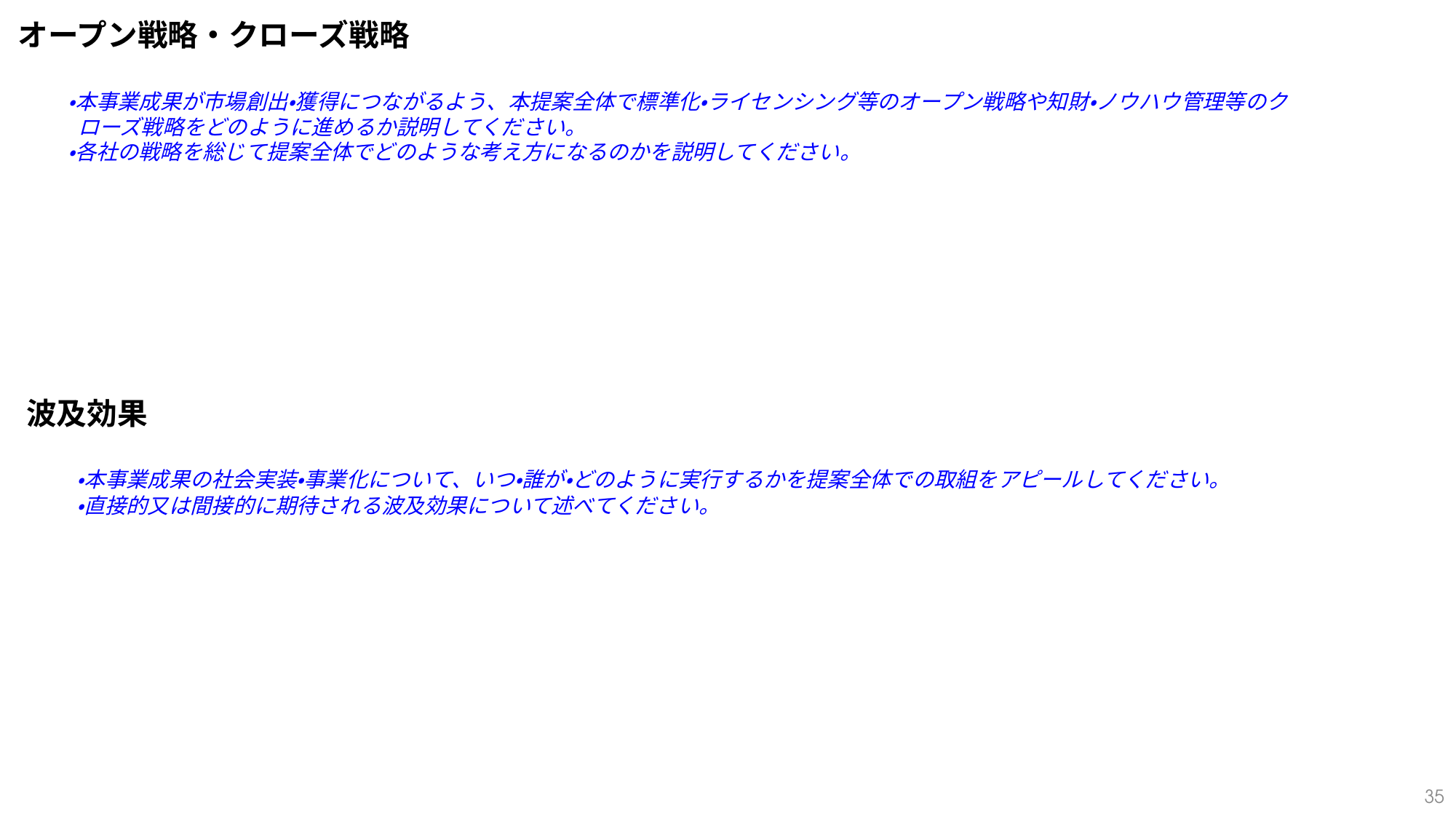

オープン戦略・クローズ戦略
・本事業成果が市場創出・獲得につながるよう、本提案全体で標準化・ライセンシング等のオープン戦略や知財・ノウハウ管理等のクローズ戦略をどのように進めるか説明してください。
・各社の戦略を総じて提案全体でどのような考え方になるのかを説明してください。
波及効果
・本事業成果の社会実装・事業化について、いつ・誰が・どのように実行するかを提案全体での取組をアピールしてください。
・直接的又は間接的に期待される波及効果について述べてください。
35